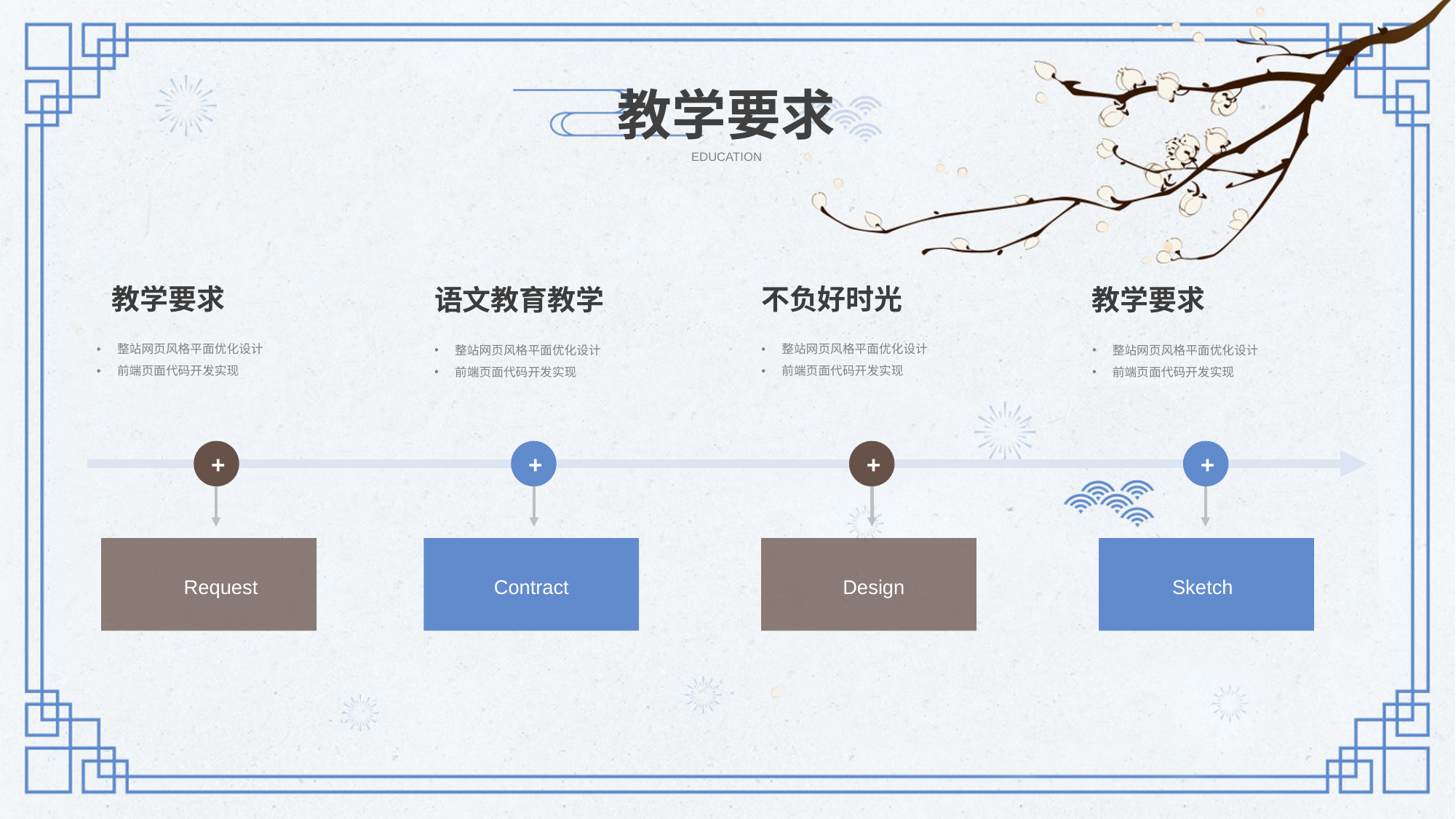

教学要求
EDUCATION
教学要求
不负好时光
教学要求
语文教育教学
整站网页风格平面优化设计
前端页面代码开发实现
整站网页风格平面优化设计
前端页面代码开发实现
整站网页风格平面优化设计
前端页面代码开发实现
整站网页风格平面优化设计
前端页面代码开发实现
+
+
+
+

Request
Contract
Design
Sketch